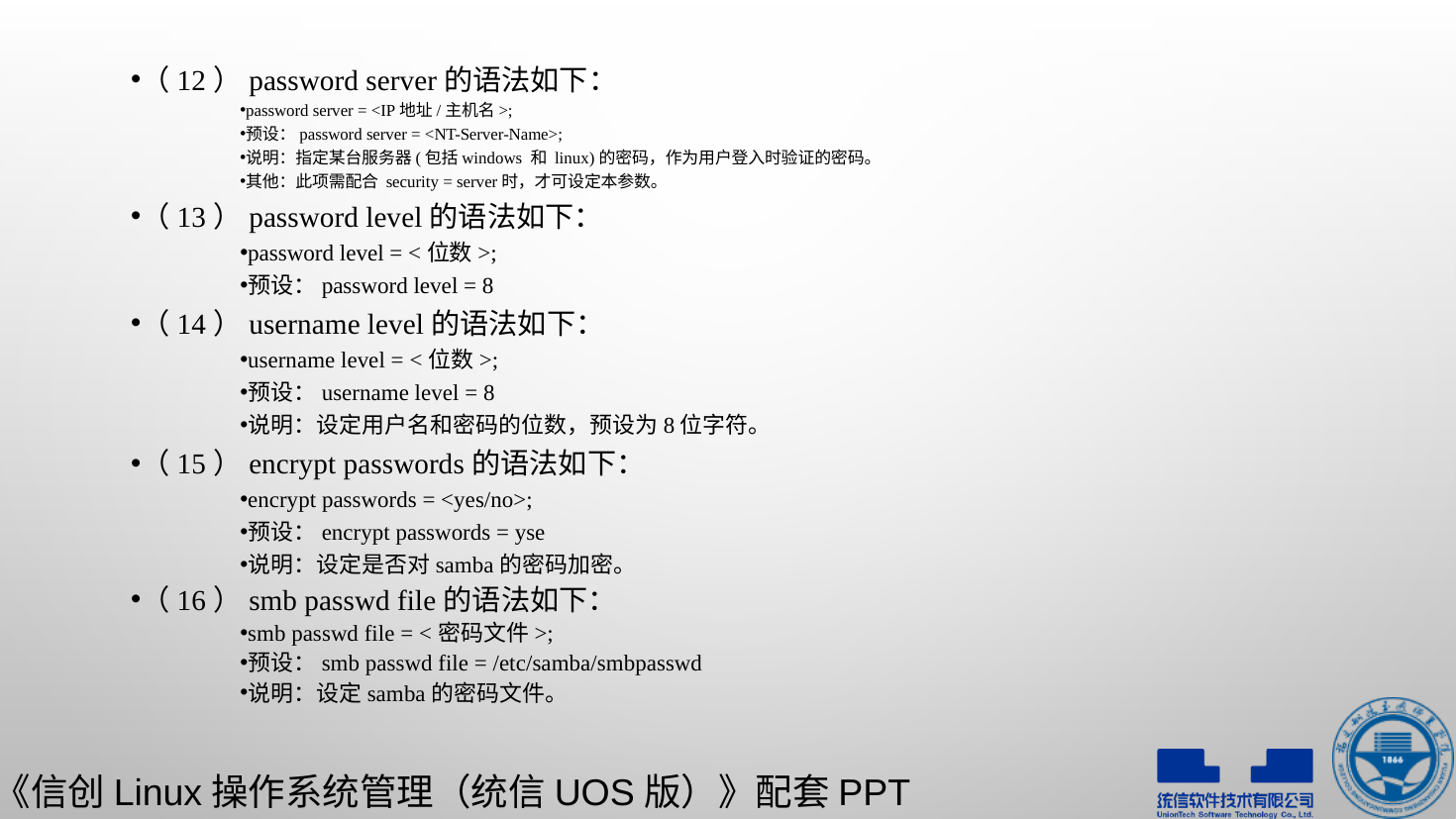

（12）password server的语法如下：
password server = <IP地址/主机名>;
预设：password server = <NT-Server-Name>;
说明：指定某台服务器(包括windows 和 linux)的密码，作为用户登入时验证的密码。
其他：此项需配合 security = server时，才可设定本参数。
（13）password level的语法如下：
password level = <位数>;
预设：password level = 8
（14）username level的语法如下：
username level = <位数>;
预设：username level = 8
说明：设定用户名和密码的位数，预设为8位字符。
（15）encrypt passwords的语法如下：
encrypt passwords = <yes/no>;
预设：encrypt passwords = yse
说明：设定是否对samba的密码加密。
（16）smb passwd file的语法如下：
smb passwd file = <密码文件>;
预设：smb passwd file = /etc/samba/smbpasswd
说明：设定samba的密码文件。